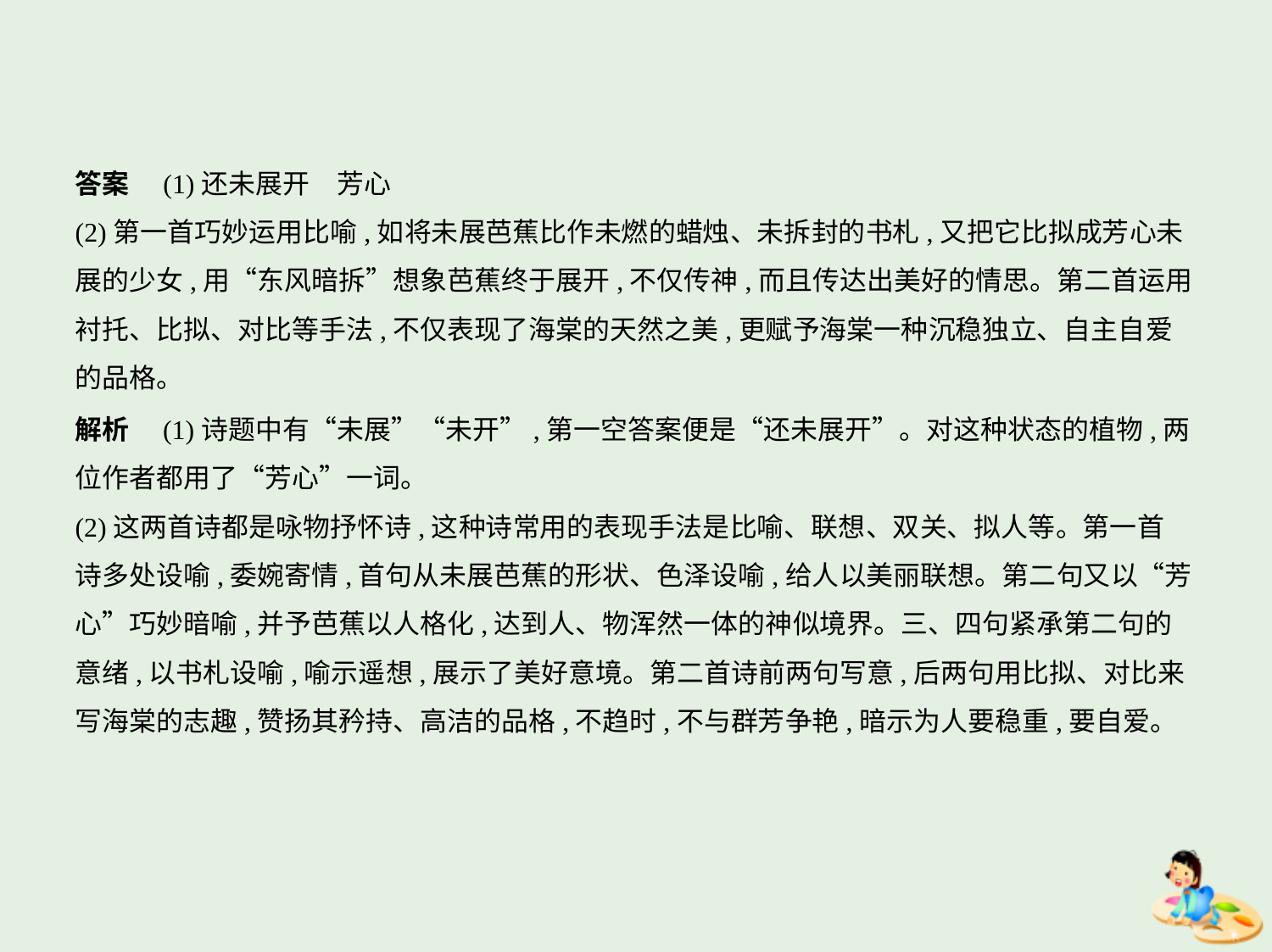

答案　(1)还未展开　芳心
(2)第一首巧妙运用比喻,如将未展芭蕉比作未燃的蜡烛、未拆封的书札,又把它比拟成芳心未
展的少女,用“东风暗拆”想象芭蕉终于展开,不仅传神,而且传达出美好的情思。第二首运用
衬托、比拟、对比等手法,不仅表现了海棠的天然之美,更赋予海棠一种沉稳独立、自主自爱
的品格。
解析　(1)诗题中有“未展”“未开”,第一空答案便是“还未展开”。对这种状态的植物,两
位作者都用了“芳心”一词。
(2)这两首诗都是咏物抒怀诗,这种诗常用的表现手法是比喻、联想、双关、拟人等。第一首
诗多处设喻,委婉寄情,首句从未展芭蕉的形状、色泽设喻,给人以美丽联想。第二句又以“芳
心”巧妙暗喻,并予芭蕉以人格化,达到人、物浑然一体的神似境界。三、四句紧承第二句的
意绪,以书札设喻,喻示遥想,展示了美好意境。第二首诗前两句写意,后两句用比拟、对比来
写海棠的志趣,赞扬其矜持、高洁的品格,不趋时,不与群芳争艳,暗示为人要稳重,要自爱。